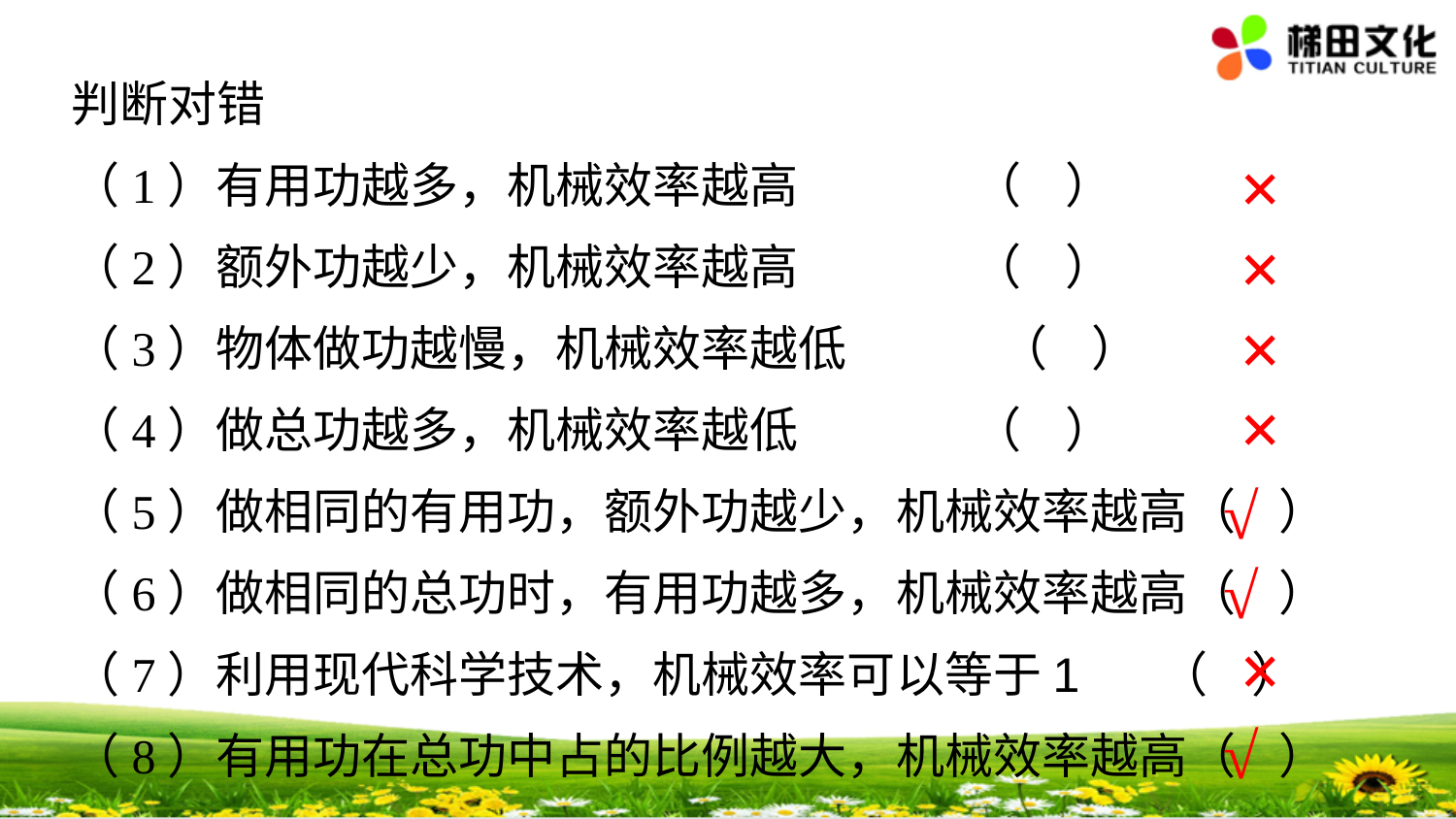

判断对错
（1）有用功越多，机械效率越高                （    ）
（2）额外功越少，机械效率越高                （    ）
（3）物体做功越慢，机械效率越低              （    ）
（4）做总功越多，机械效率越低                （    ）
（5）做相同的有用功，额外功越少，机械效率越高（    ）
（6）做相同的总功时，有用功越多，机械效率越高（    ）
（7）利用现代科学技术，机械效率可以等于1     （    ）
（8）有用功在总功中占的比例越大，机械效率越高（    ）
×
×
×
×
√
√
×
√